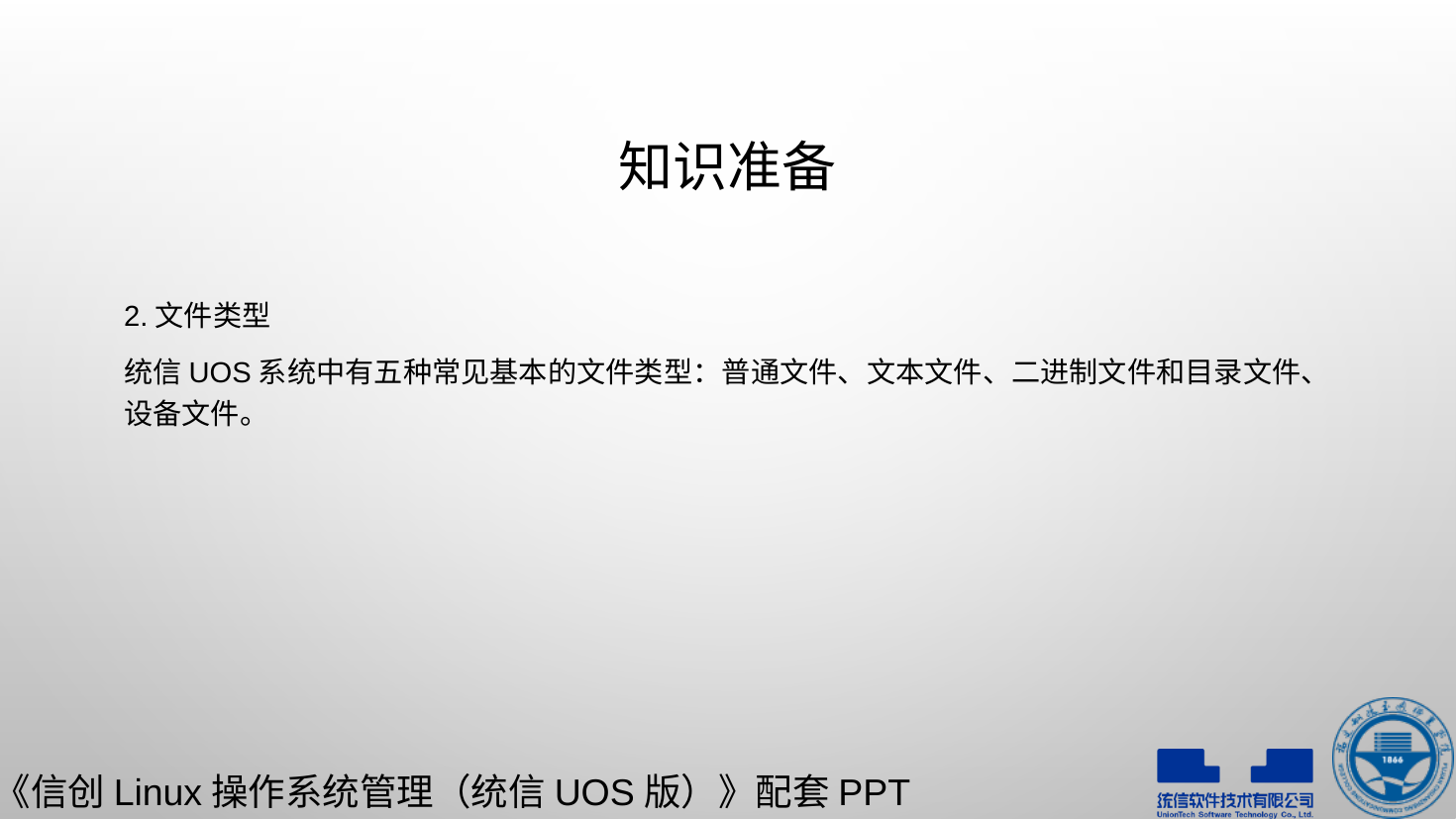

# 知识准备
2.文件类型
统信UOS系统中有五种常见基本的文件类型：普通文件、文本文件、二进制文件和目录文件、设备文件。